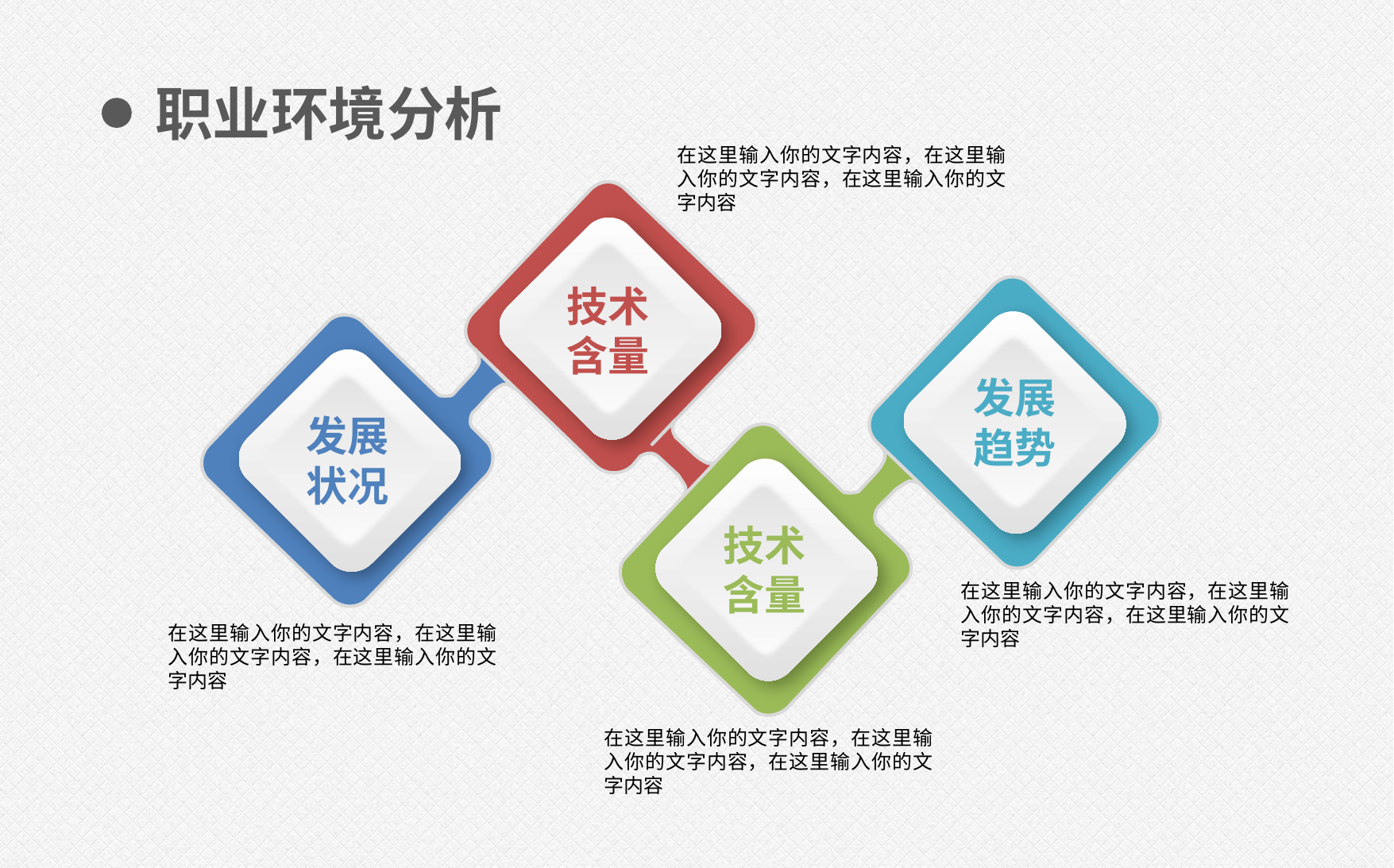

职业环境分析

在这里输入你的文字内容，在这里输入你的文字内容，在这里输入你的文字内容

技术含量

发展趋势

发展状况

技术含量
在这里输入你的文字内容，在这里输入你的文字内容，在这里输入你的文字内容
在这里输入你的文字内容，在这里输入你的文字内容，在这里输入你的文字内容
在这里输入你的文字内容，在这里输入你的文字内容，在这里输入你的文字内容